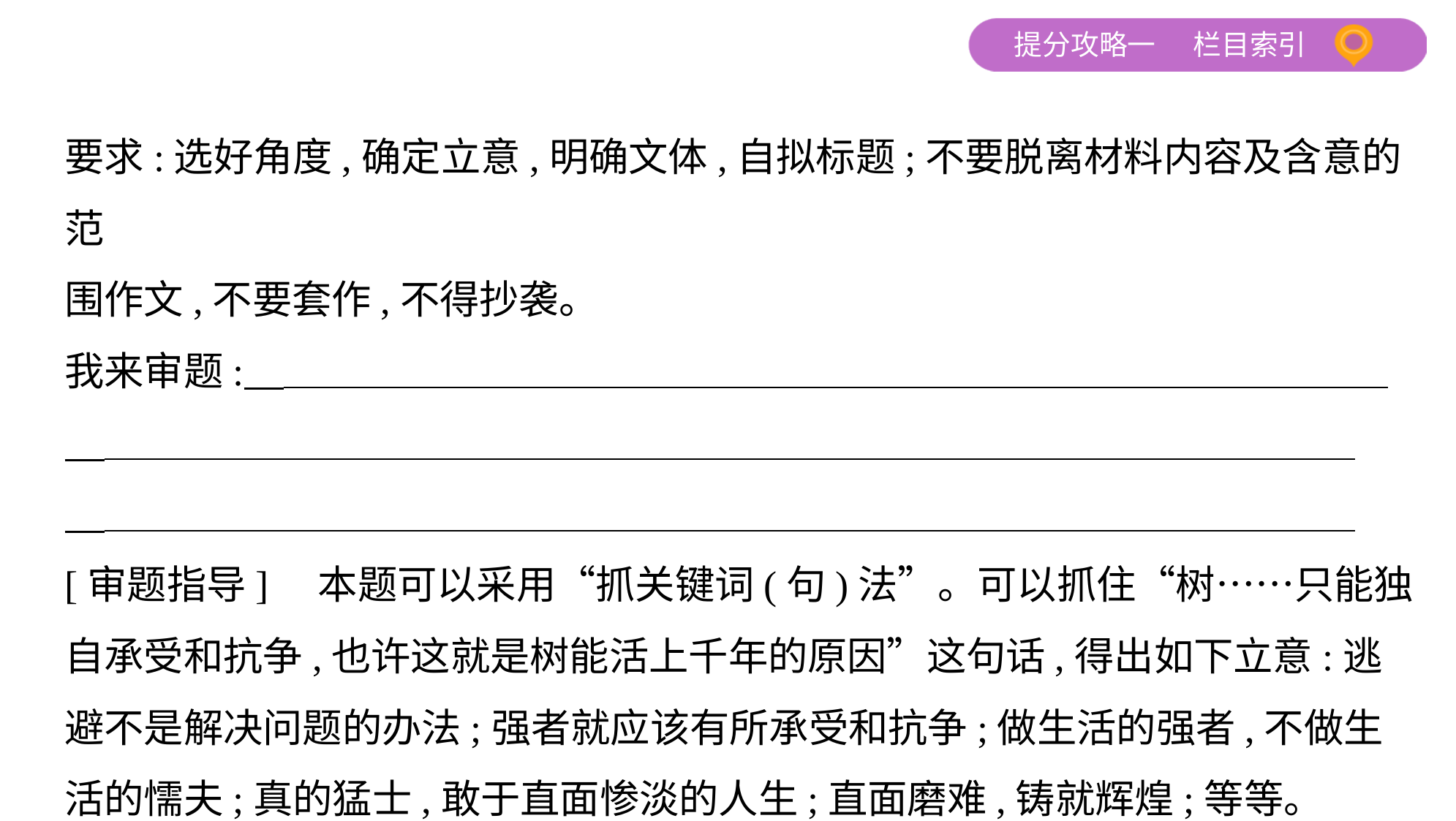

要求:选好角度,确定立意,明确文体,自拟标题;不要脱离材料内容及含意的范
围作文,不要套作,不得抄袭。
我来审题:

[审题指导]　本题可以采用“抓关键词(句)法”。可以抓住“树……只能独
自承受和抗争,也许这就是树能活上千年的原因”这句话,得出如下立意:逃
避不是解决问题的办法;强者就应该有所承受和抗争;做生活的强者,不做生
活的懦夫;真的猛士,敢于直面惨淡的人生;直面磨难,铸就辉煌;等等。